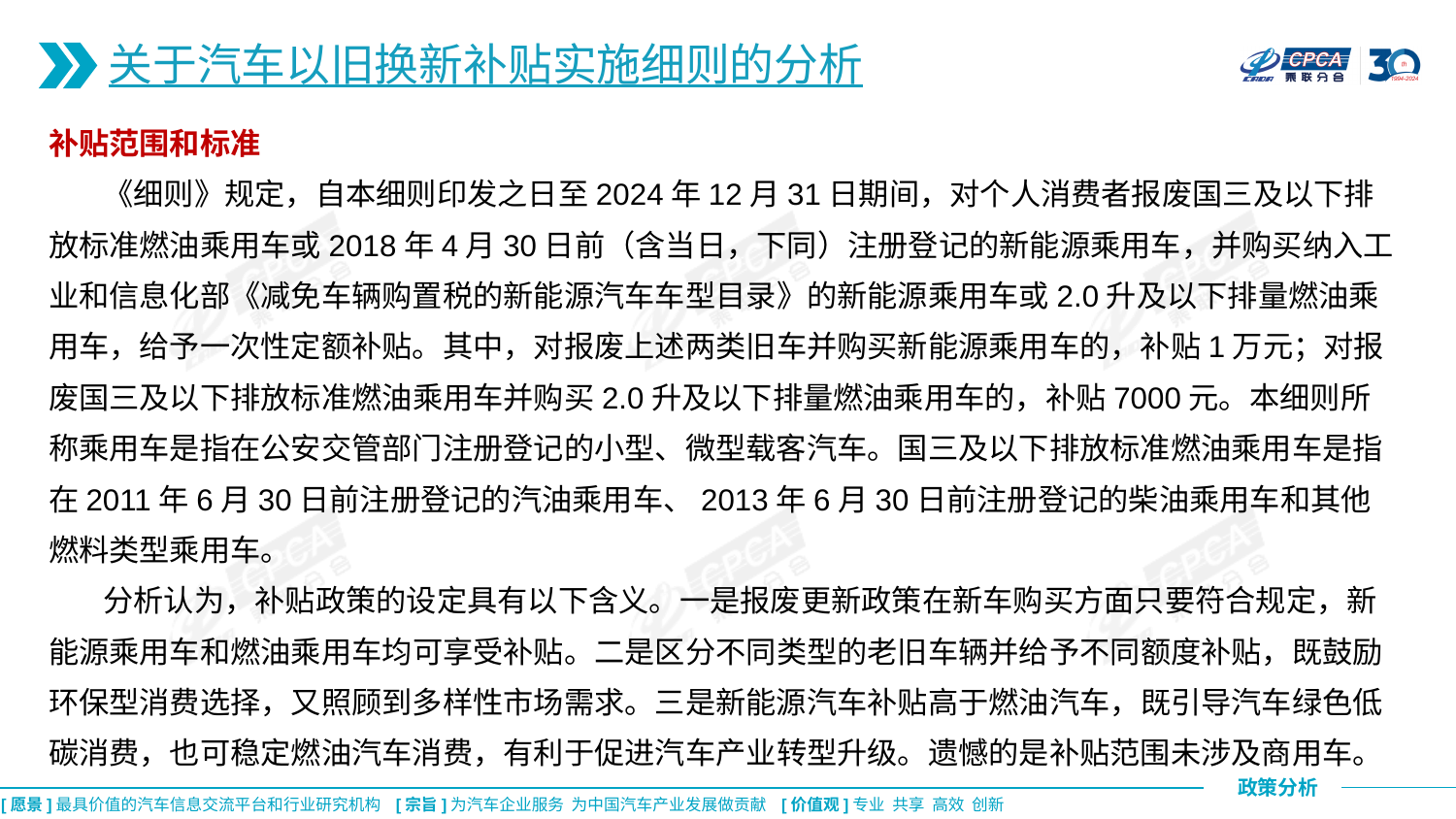

关于汽车以旧换新补贴实施细则的分析
补贴范围和标准
       《细则》规定，自本细则印发之日至2024年12月31日期间，对个人消费者报废国三及以下排放标准燃油乘用车或2018年4月30日前（含当日，下同）注册登记的新能源乘用车，并购买纳入工业和信息化部《减免车辆购置税的新能源汽车车型目录》的新能源乘用车或2.0升及以下排量燃油乘用车，给予一次性定额补贴。其中，对报废上述两类旧车并购买新能源乘用车的，补贴1万元；对报废国三及以下排放标准燃油乘用车并购买2.0升及以下排量燃油乘用车的，补贴7000元。本细则所称乘用车是指在公安交管部门注册登记的小型、微型载客汽车。国三及以下排放标准燃油乘用车是指在2011年6月30日前注册登记的汽油乘用车、2013年6月30日前注册登记的柴油乘用车和其他燃料类型乘用车。
       分析认为，补贴政策的设定具有以下含义。一是报废更新政策在新车购买方面只要符合规定，新能源乘用车和燃油乘用车均可享受补贴。二是区分不同类型的老旧车辆并给予不同额度补贴，既鼓励环保型消费选择，又照顾到多样性市场需求。三是新能源汽车补贴高于燃油汽车，既引导汽车绿色低碳消费，也可稳定燃油汽车消费，有利于促进汽车产业转型升级。遗憾的是补贴范围未涉及商用车。